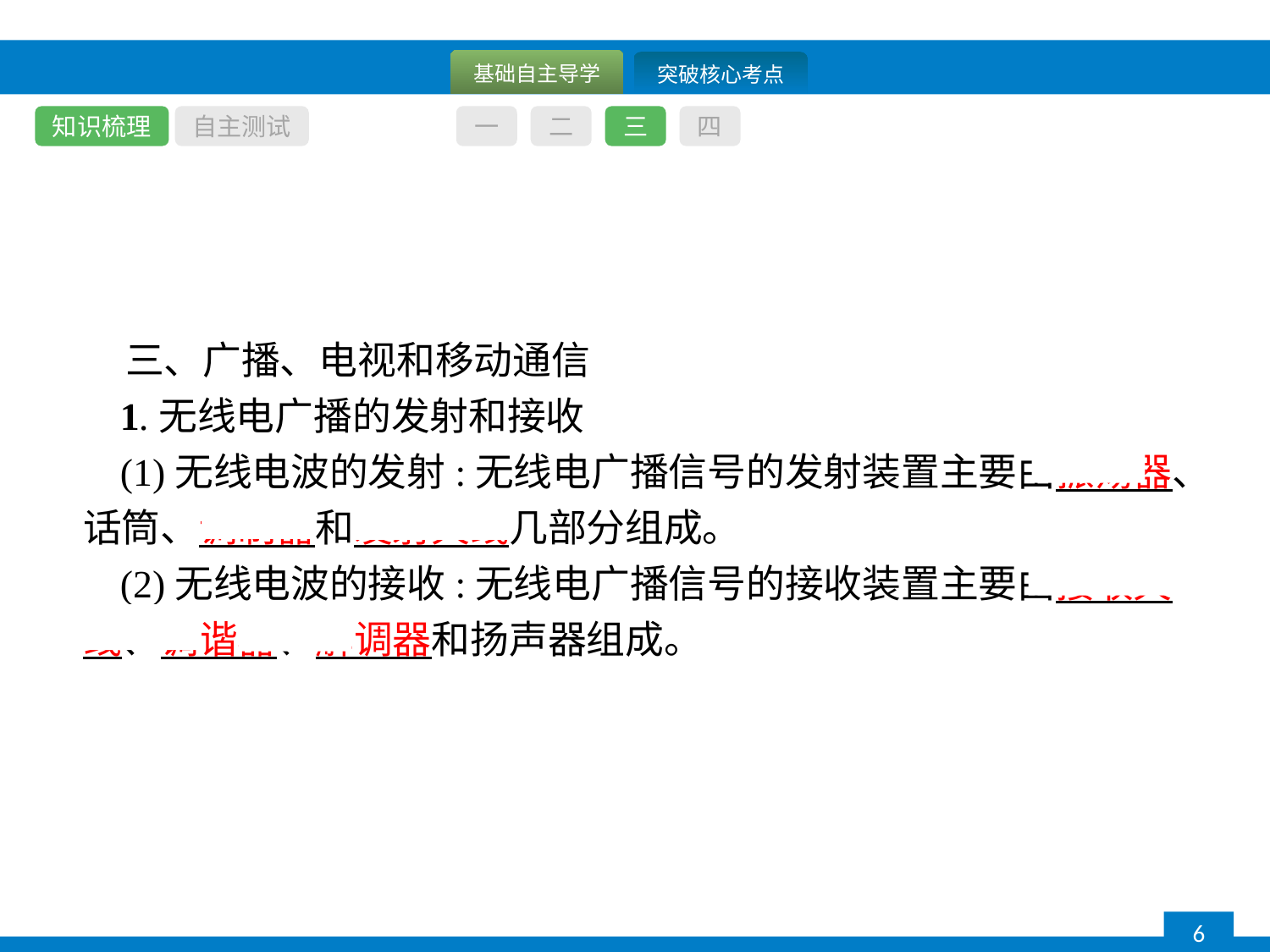

知识梳理
自主测试
一
二
三
四
三、广播、电视和移动通信
1.无线电广播的发射和接收
(1)无线电波的发射:无线电广播信号的发射装置主要由振荡器、话筒、调制器和发射天线几部分组成。
(2)无线电波的接收:无线电广播信号的接收装置主要由接收天线、调谐器、解调器和扬声器组成。